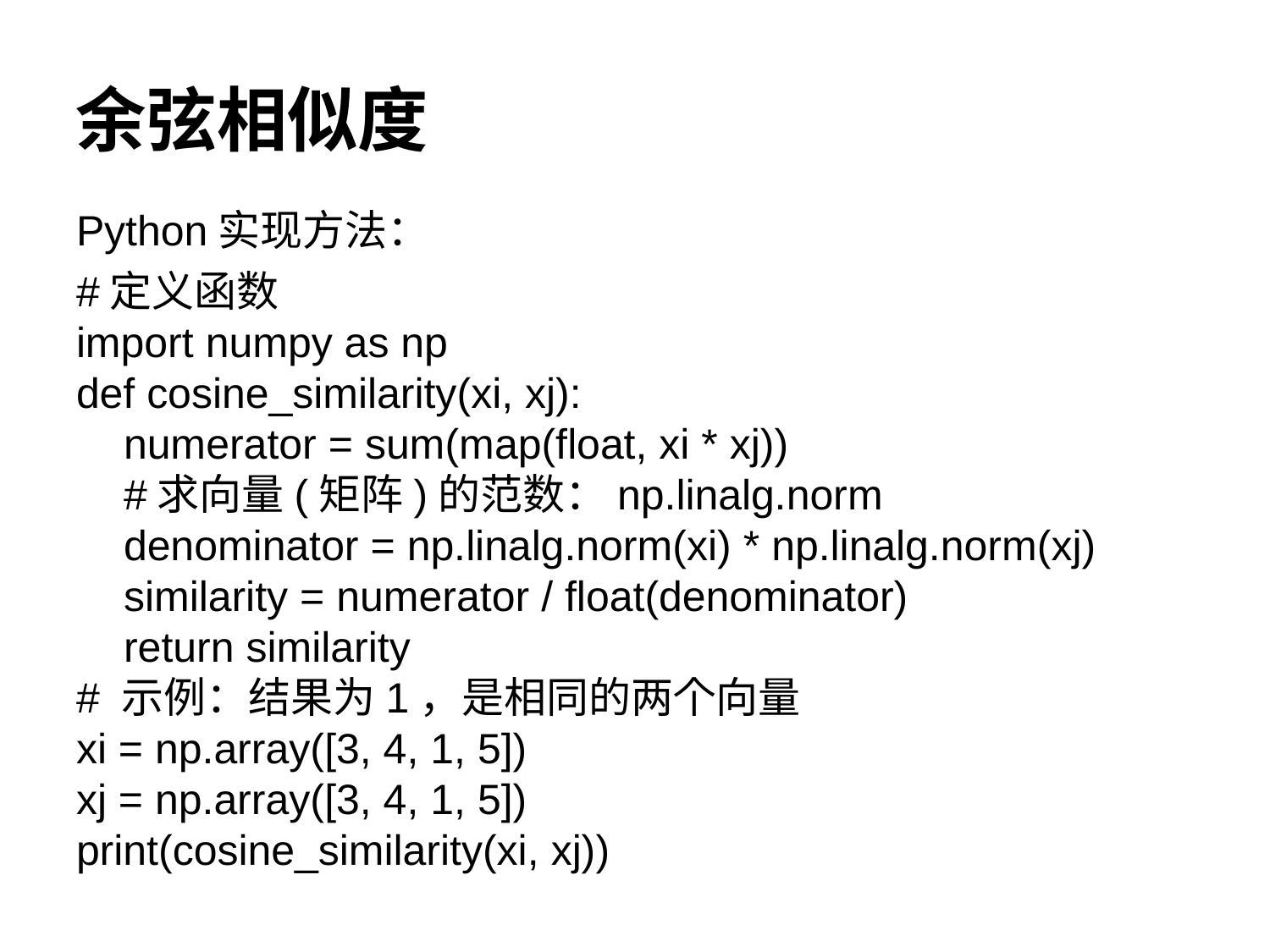

# 余弦相似度
Python实现方法：
#定义函数
import numpy as np
def cosine_similarity(xi, xj):
    numerator = sum(map(float, xi * xj))
    #求向量(矩阵)的范数：np.linalg.norm
    denominator = np.linalg.norm(xi) * np.linalg.norm(xj)
    similarity = numerator / float(denominator)
    return similarity
# 示例：结果为1，是相同的两个向量
xi = np.array([3, 4, 1, 5])
xj = np.array([3, 4, 1, 5])
print(cosine_similarity(xi, xj))